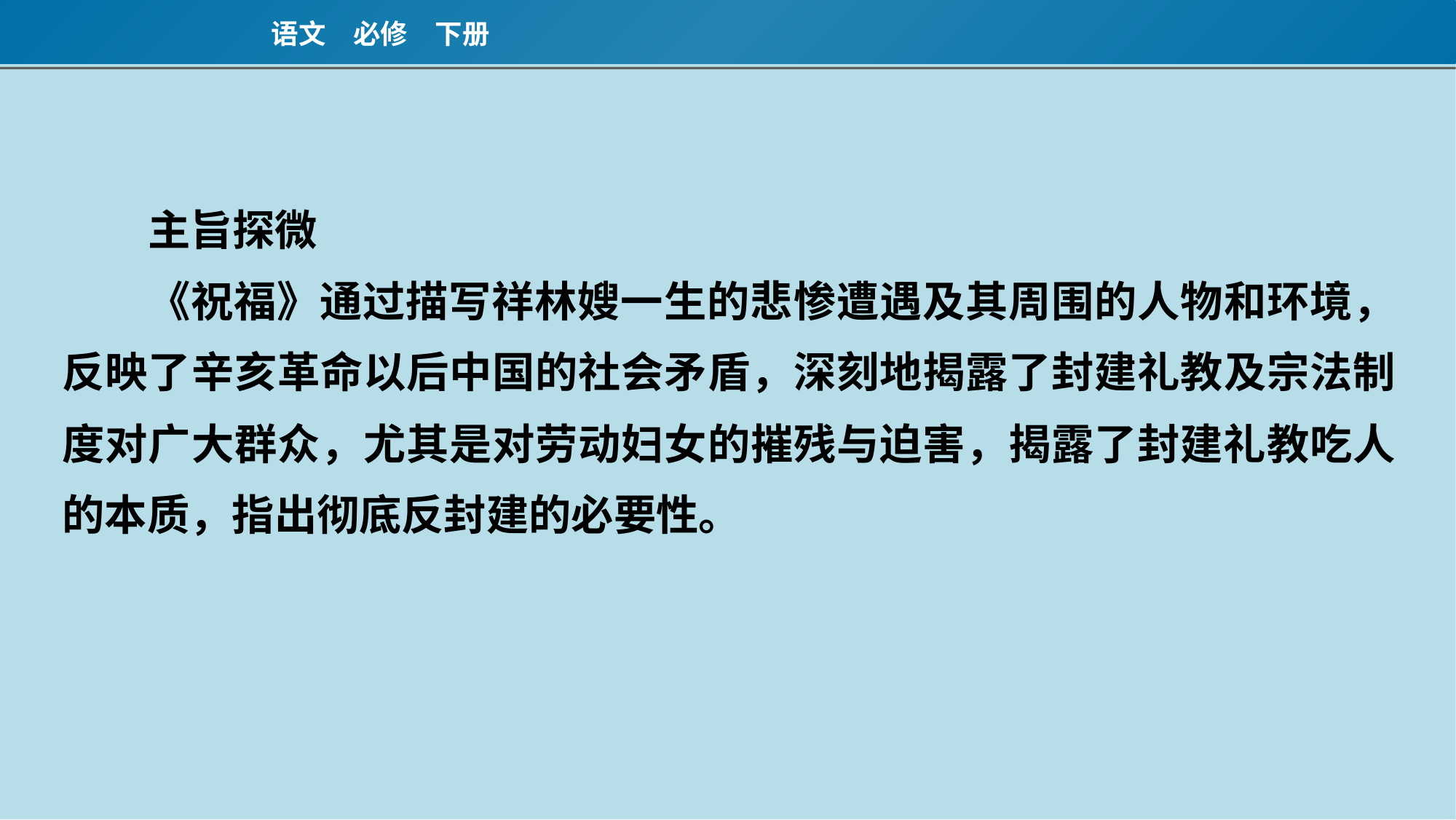

主旨探微
《祝福》通过描写祥林嫂一生的悲惨遭遇及其周围的人物和环境，反映了辛亥革命以后中国的社会矛盾，深刻地揭露了封建礼教及宗法制度对广大群众，尤其是对劳动妇女的摧残与迫害，揭露了封建礼教吃人的本质，指出彻底反封建的必要性。